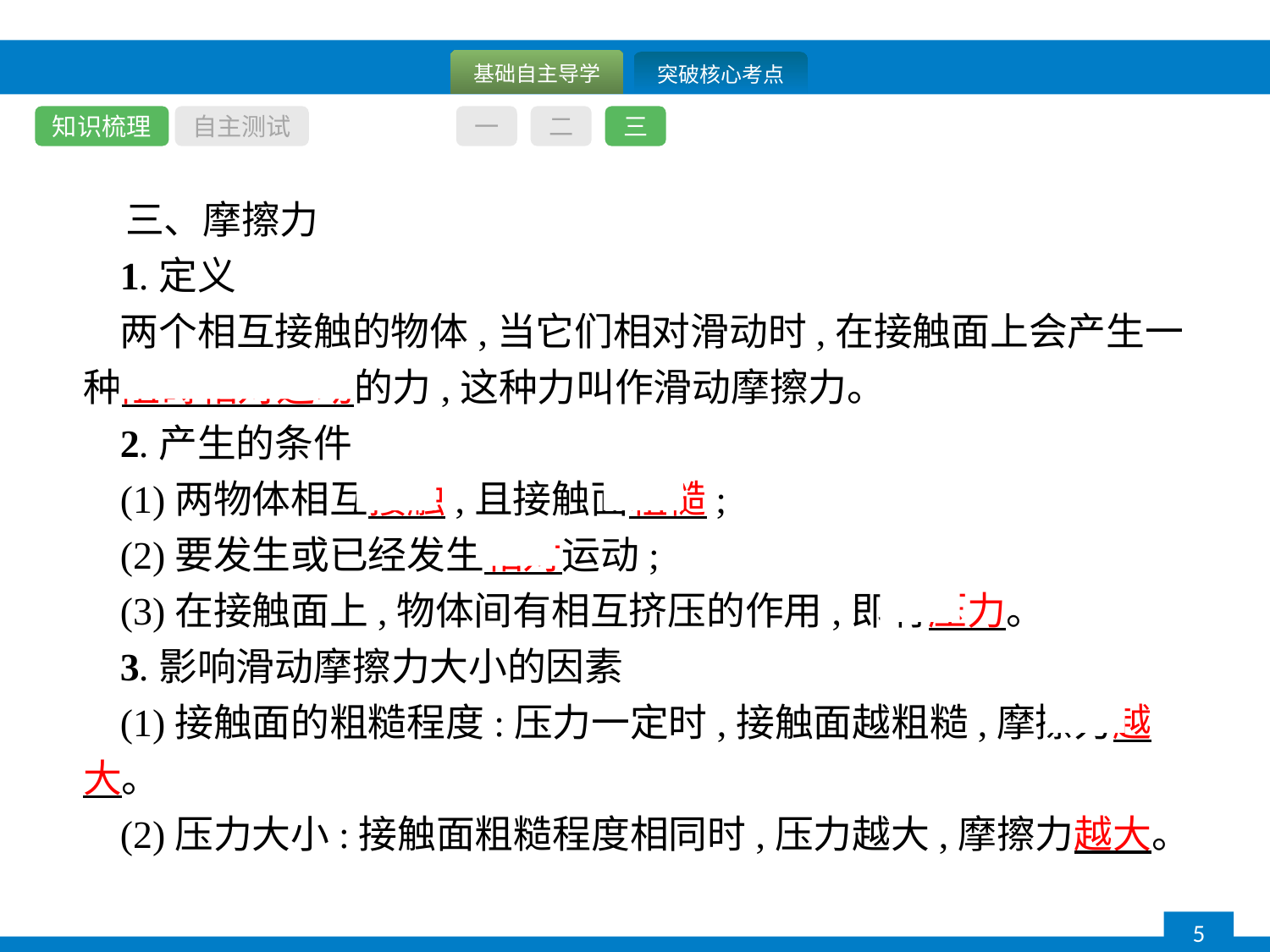

知识梳理
自主测试
一
二
三
三、摩擦力
1.定义
两个相互接触的物体,当它们相对滑动时,在接触面上会产生一种阻碍相对运动的力,这种力叫作滑动摩擦力。
2.产生的条件
(1)两物体相互接触,且接触面粗糙;
(2)要发生或已经发生相对运动;
(3)在接触面上,物体间有相互挤压的作用,即有压力。
3.影响滑动摩擦力大小的因素
(1)接触面的粗糙程度:压力一定时,接触面越粗糙,摩擦力越大。
(2)压力大小:接触面粗糙程度相同时,压力越大,摩擦力越大。